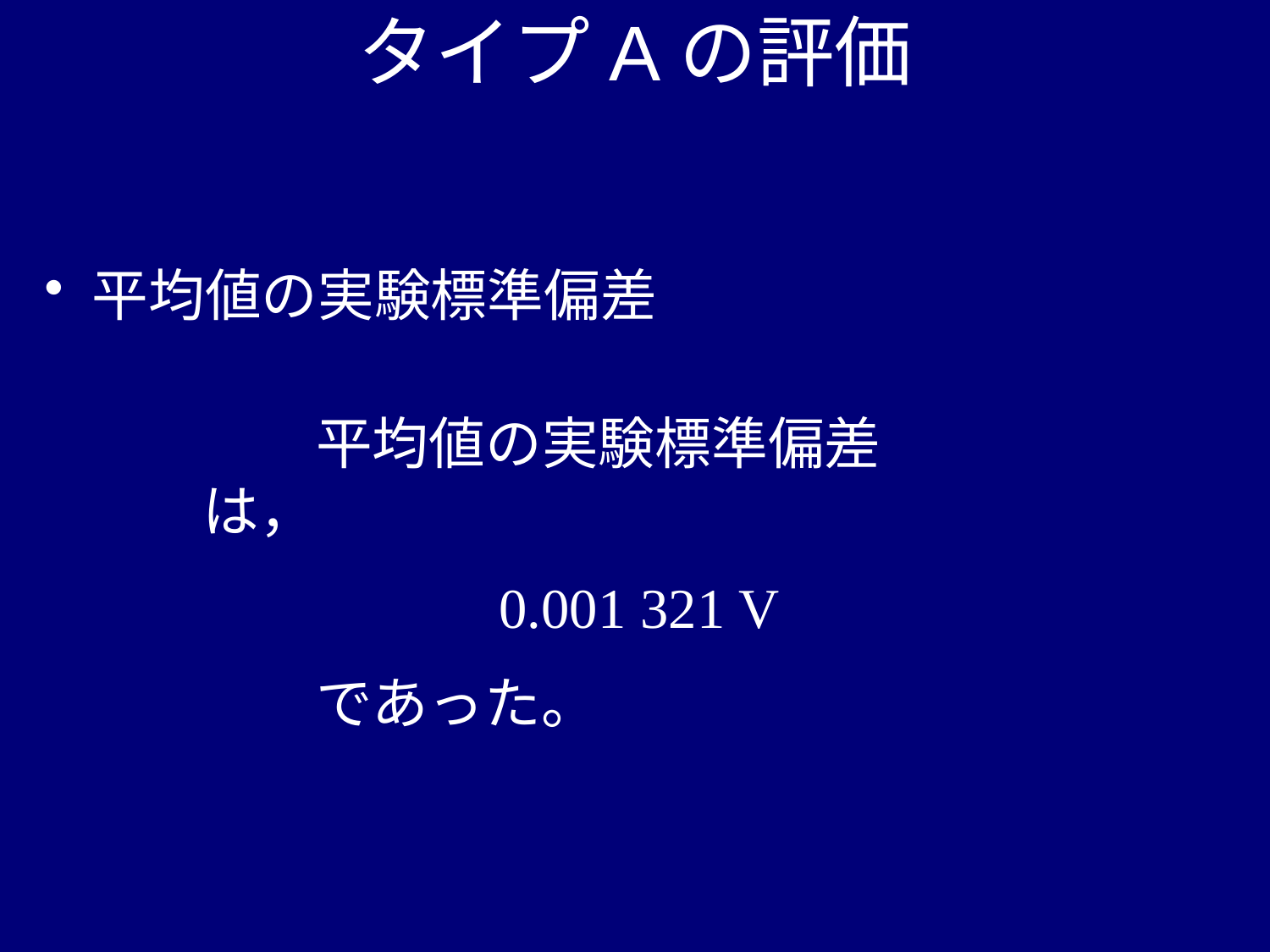

# タイプAの評価
平均値の実験標準偏差
　　平均値の実験標準偏差は，
　　　　　0.001 321 V
　　であった。